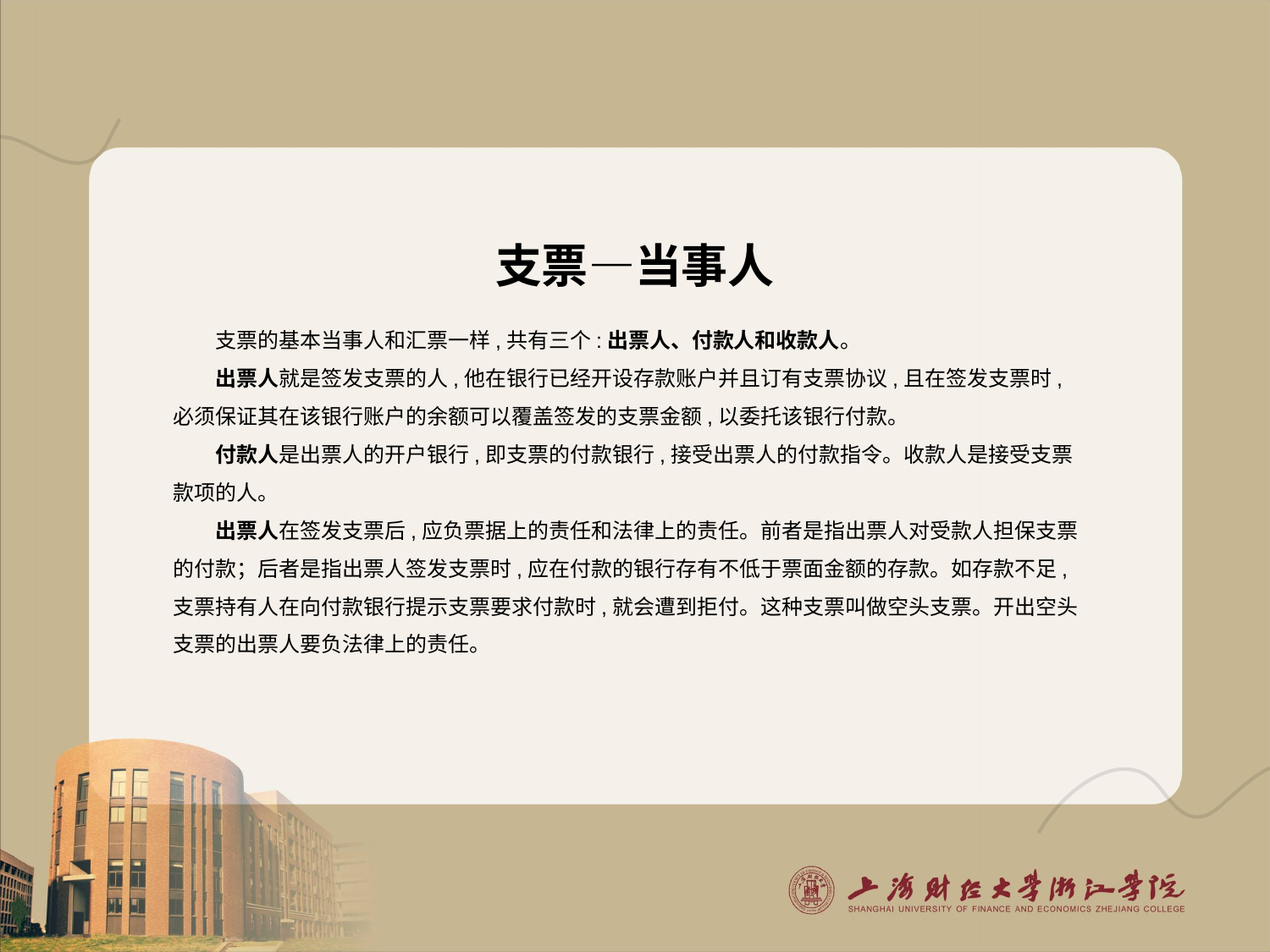

# 支票—当事人
支票的基本当事人和汇票一样,共有三个:出票人、付款人和收款人。
出票人就是签发支票的人,他在银行已经开设存款账户并且订有支票协议,且在签发支票时,必须保证其在该银行账户的余额可以覆盖签发的支票金额,以委托该银行付款。
付款人是出票人的开户银行,即支票的付款银行,接受出票人的付款指令。收款人是接受支票款项的人。
出票人在签发支票后,应负票据上的责任和法律上的责任。前者是指出票人对受款人担保支票的付款；后者是指出票人签发支票时,应在付款的银行存有不低于票面金额的存款。如存款不足,支票持有人在向付款银行提示支票要求付款时,就会遭到拒付。这种支票叫做空头支票。开出空头支票的出票人要负法律上的责任。